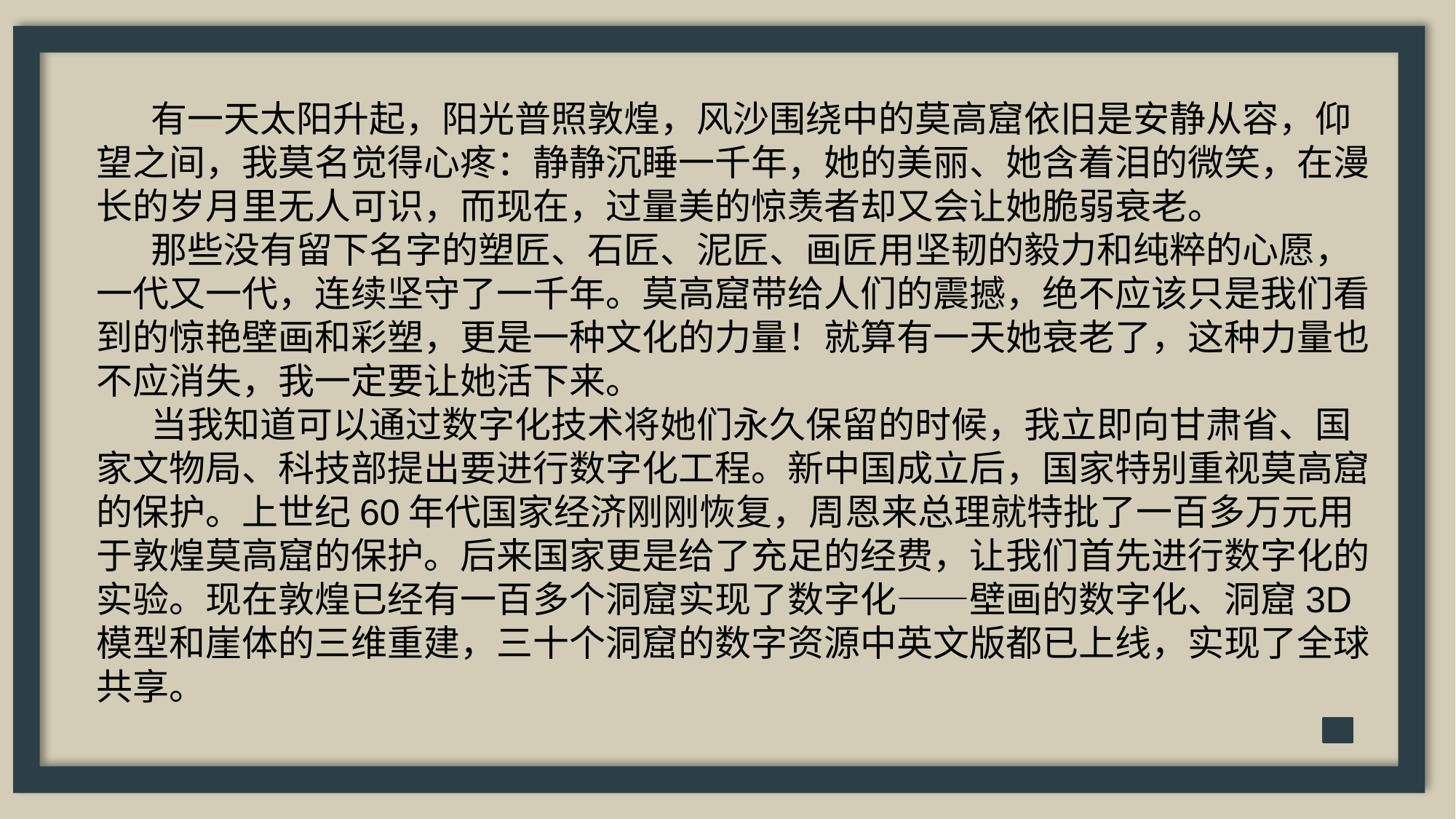

有一天太阳升起，阳光普照敦煌，风沙围绕中的莫高窟依旧是安静从容，仰望之间，我莫名觉得心疼：静静沉睡一千年，她的美丽、她含着泪的微笑，在漫长的岁月里无人可识，而现在，过量美的惊羡者却又会让她脆弱衰老。
那些没有留下名字的塑匠、石匠、泥匠、画匠用坚韧的毅力和纯粹的心愿，一代又一代，连续坚守了一千年。莫高窟带给人们的震撼，绝不应该只是我们看到的惊艳壁画和彩塑，更是一种文化的力量！就算有一天她衰老了，这种力量也不应消失，我一定要让她活下来。
当我知道可以通过数字化技术将她们永久保留的时候，我立即向甘肃省、国家文物局、科技部提出要进行数字化工程。新中国成立后，国家特别重视莫高窟的保护。上世纪60年代国家经济刚刚恢复，周恩来总理就特批了一百多万元用于敦煌莫高窟的保护。后来国家更是给了充足的经费，让我们首先进行数字化的实验。现在敦煌已经有一百多个洞窟实现了数字化——壁画的数字化、洞窟3D模型和崖体的三维重建，三十个洞窟的数字资源中英文版都已上线，实现了全球共享。